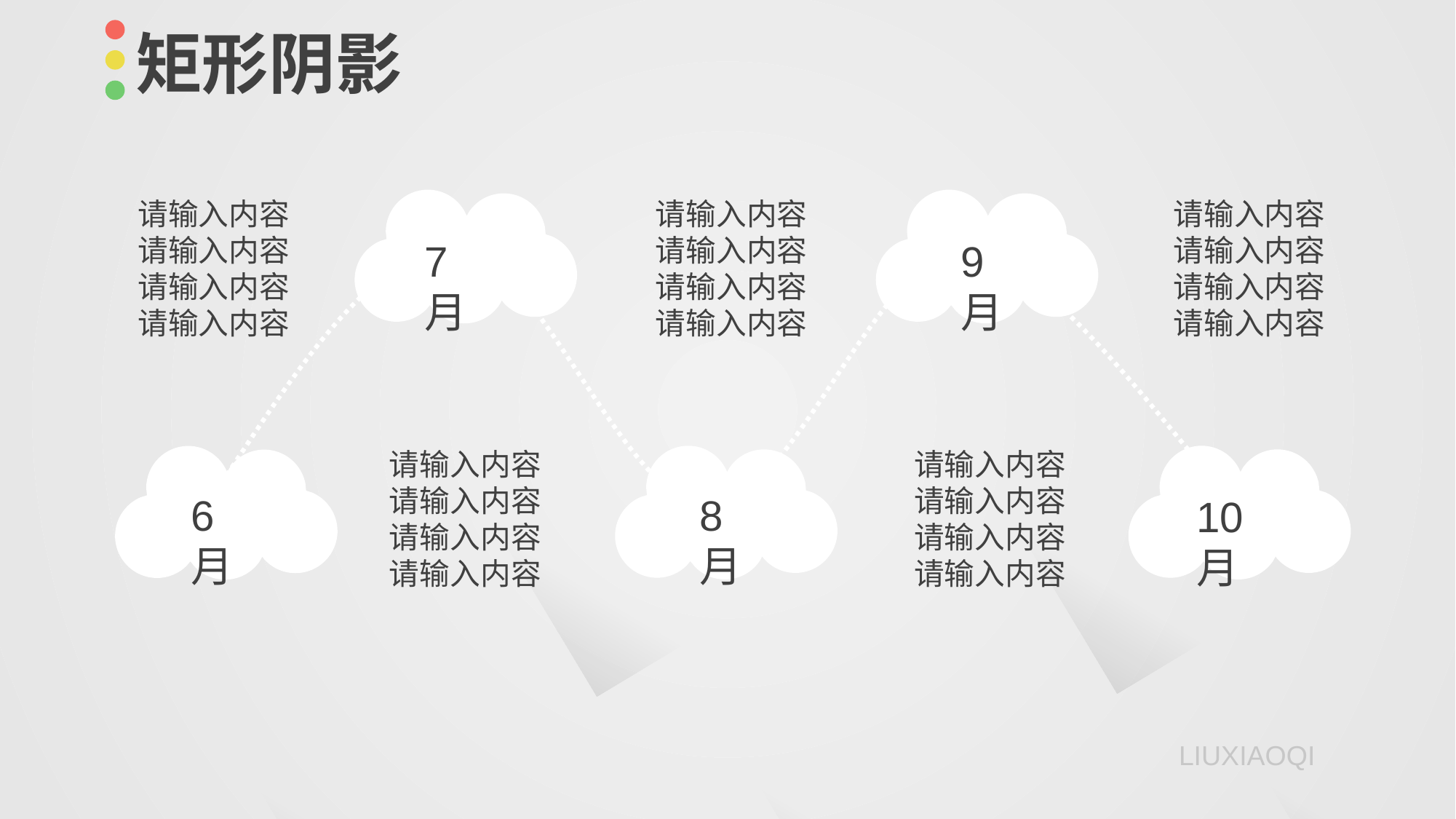

矩形阴影

请输入内容请输入内容请输入内容请输入内容

请输入内容请输入内容请输入内容请输入内容

请输入内容请输入内容请输入内容请输入内容

7月
9月

请输入内容请输入内容请输入内容请输入内容

请输入内容请输入内容请输入内容请输入内容

6月
8月
10月

LIUXIAOQI